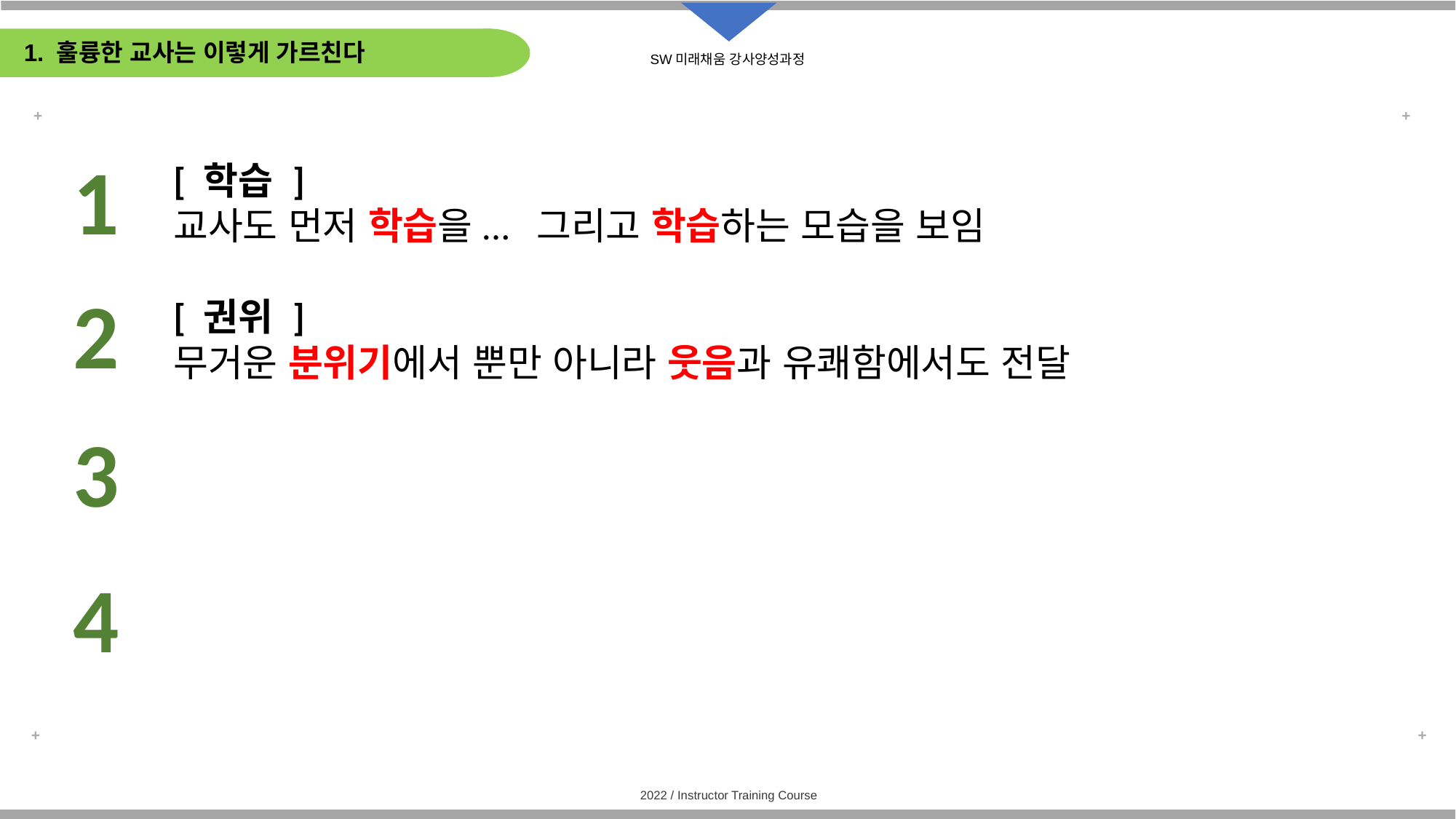

# 1. 훌륭한 교사는 이렇게 가르친다
1
[ 학습 ]
교사도 먼저 학습을...  그리고 학습하는 모습을 보임

[ 권위 ]
무거운 분위기에서 뿐만 아니라 웃음과 유쾌함에서도 전달

세번째 질문
빅데이터/AI가 대세인데, 나와 무슨 상관이 있는가?

네번째 질문
왜 데이터를 적극적으로 활용해야 하는가?
2
3
4